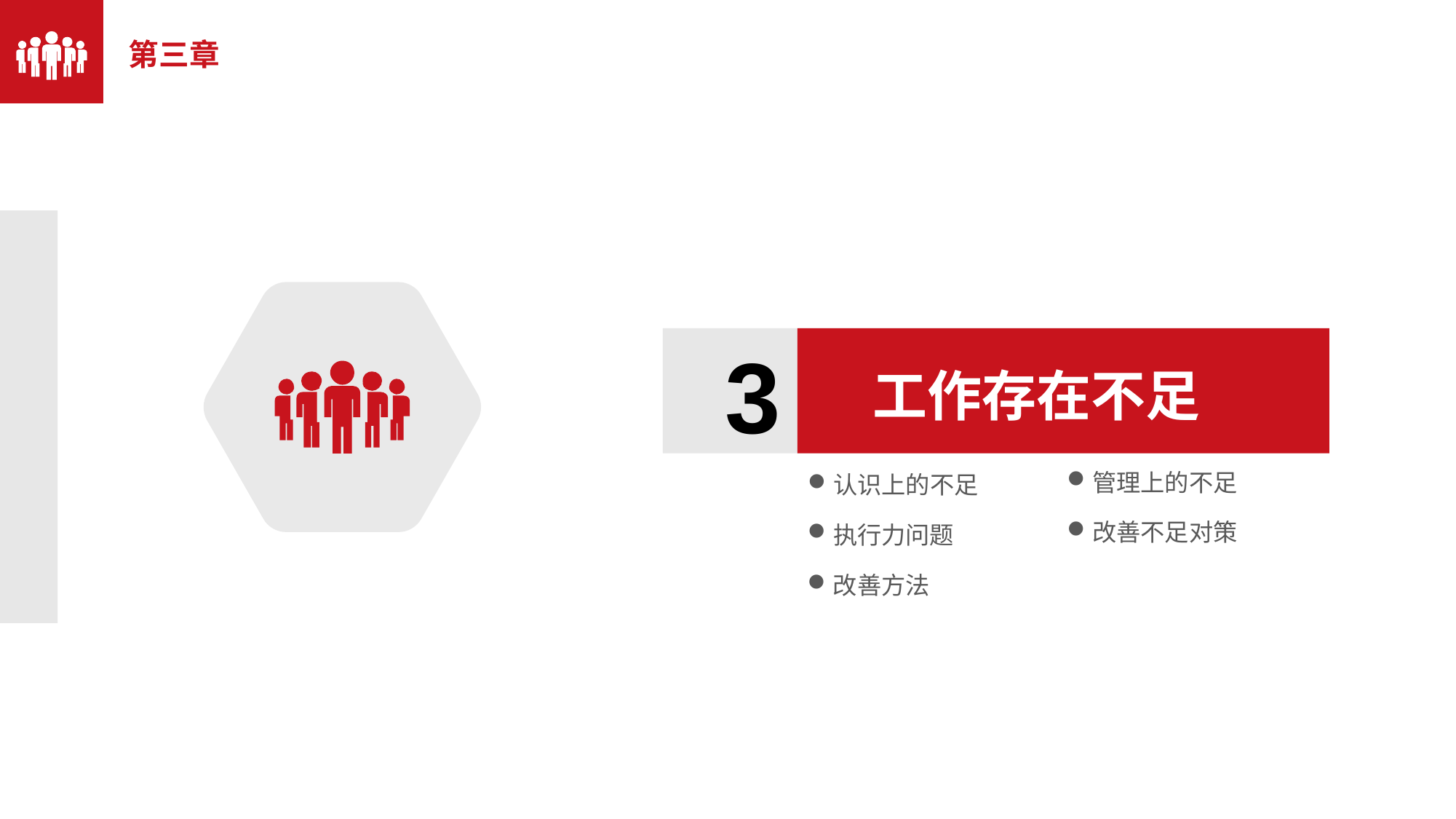

第三章

3
工作存在不足
管理上的不足
认识上的不足
改善不足对策
执行力问题
改善方法